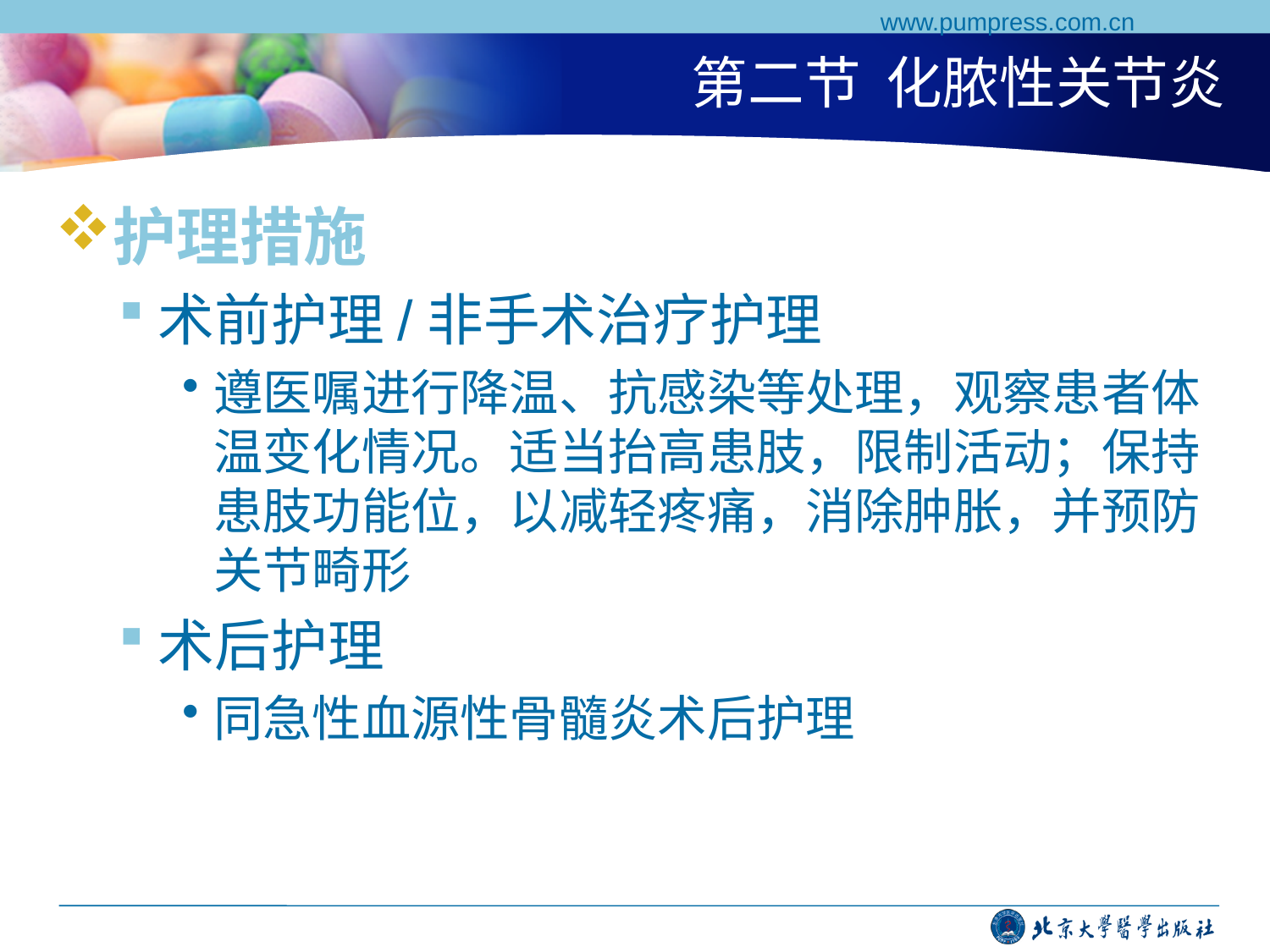

www.pumpress.com.cn
# 第二节  化脓性关节炎
护理措施
术前护理/非手术治疗护理
遵医嘱进行降温、抗感染等处理，观察患者体温变化情况。适当抬高患肢，限制活动；保持患肢功能位，以减轻疼痛，消除肿胀，并预防关节畸形
术后护理
同急性血源性骨髓炎术后护理